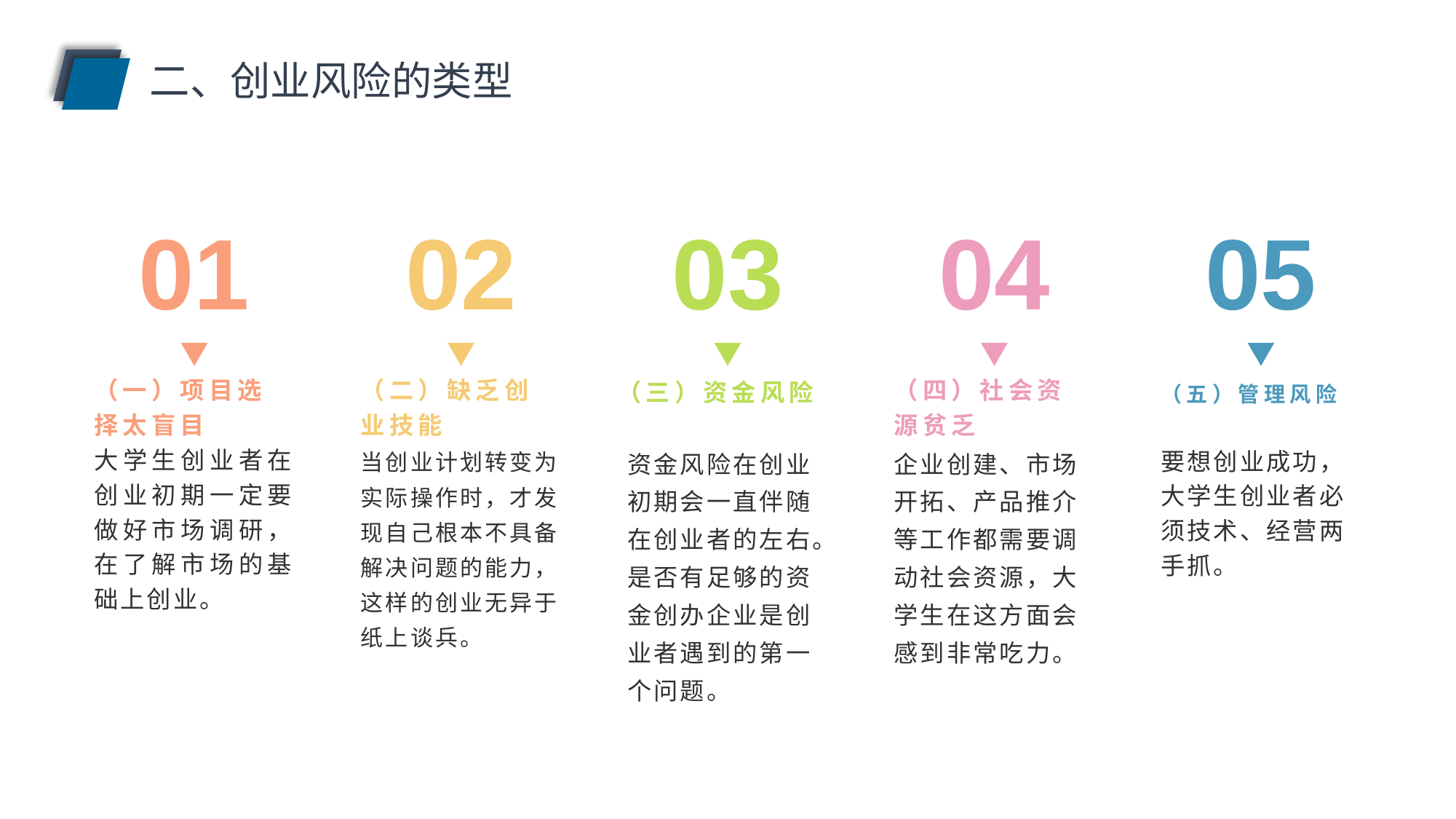

二、创业风险的类型
01
02
03
04
05

（三）资金风险
（五）管理风险
（一）项目选择太盲目
（二）缺乏创业技能
（四）社会资源贫乏
大学生创业者在创业初期一定要做好市场调研，在了解市场的基础上创业。
当创业计划转变为实际操作时，才发现自己根本不具备解决问题的能力，这样的创业无异于纸上谈兵。
资金风险在创业初期会一直伴随在创业者的左右。是否有足够的资金创办企业是创
业者遇到的第一个问题。
企业创建、市场开拓、产品推介等工作都需要调动社会资源，大学生在这方面会感到非常吃力。
要想创业成功，大学生创业者必须技术、经营两手抓。